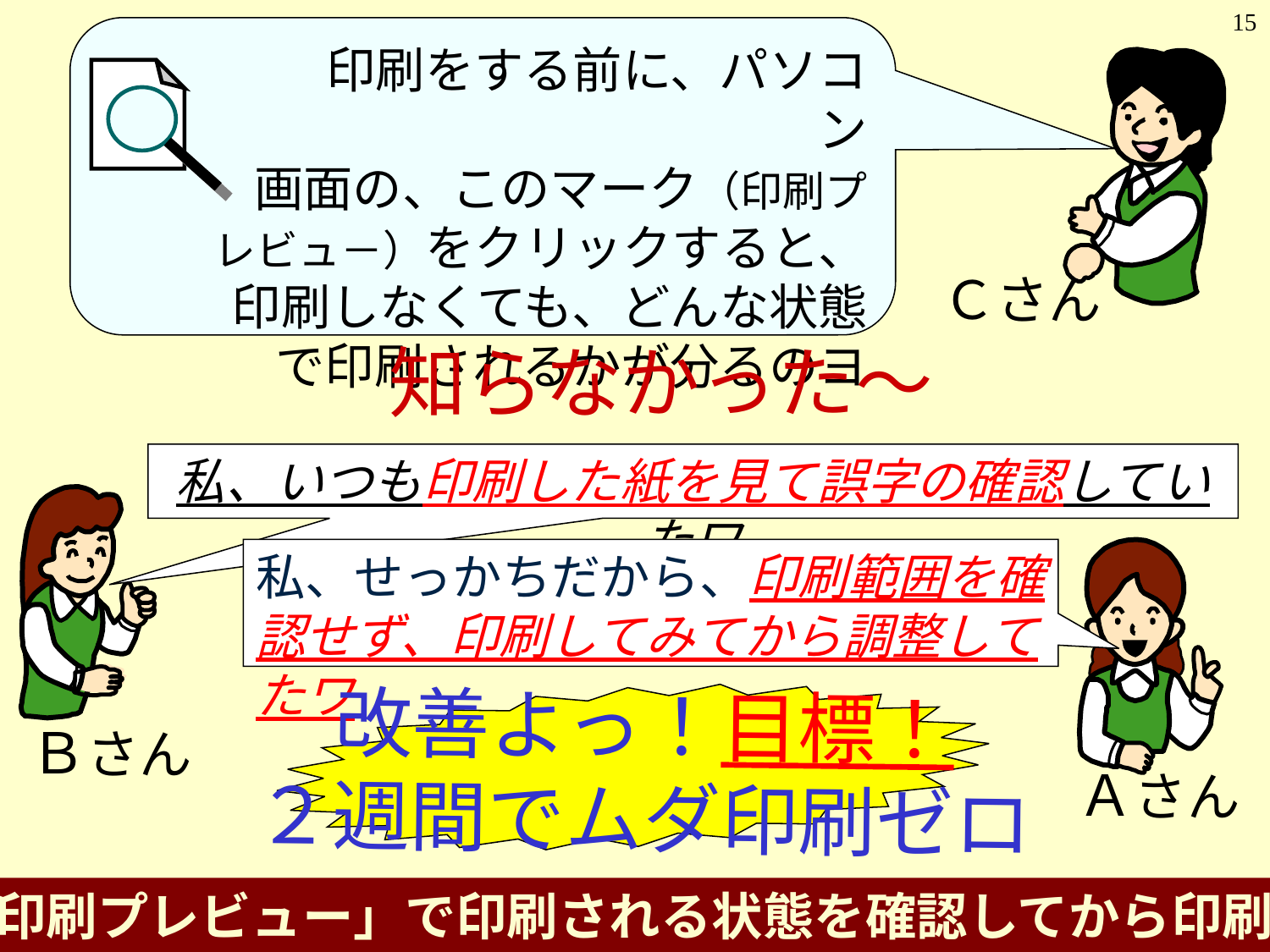

15
　　　　  印刷をする前に、パソコン
画面の、このマーク（印刷プ
レビュ－）をクリックすると、
印刷しなくても、どんな状態
で印刷されるかが分るのヨ

Ｃさん
知らなかった～
私、いつも印刷した紙を見て誤字の確認していたワ

Ｂさん

私、せっかちだから、印刷範囲を確認せず、印刷してみてから調整してたワ

Ａさん

改善よっ！目標！
２週間でムダ印刷ゼロ
「印刷プレビュー」で印刷される状態を確認してから印刷よ